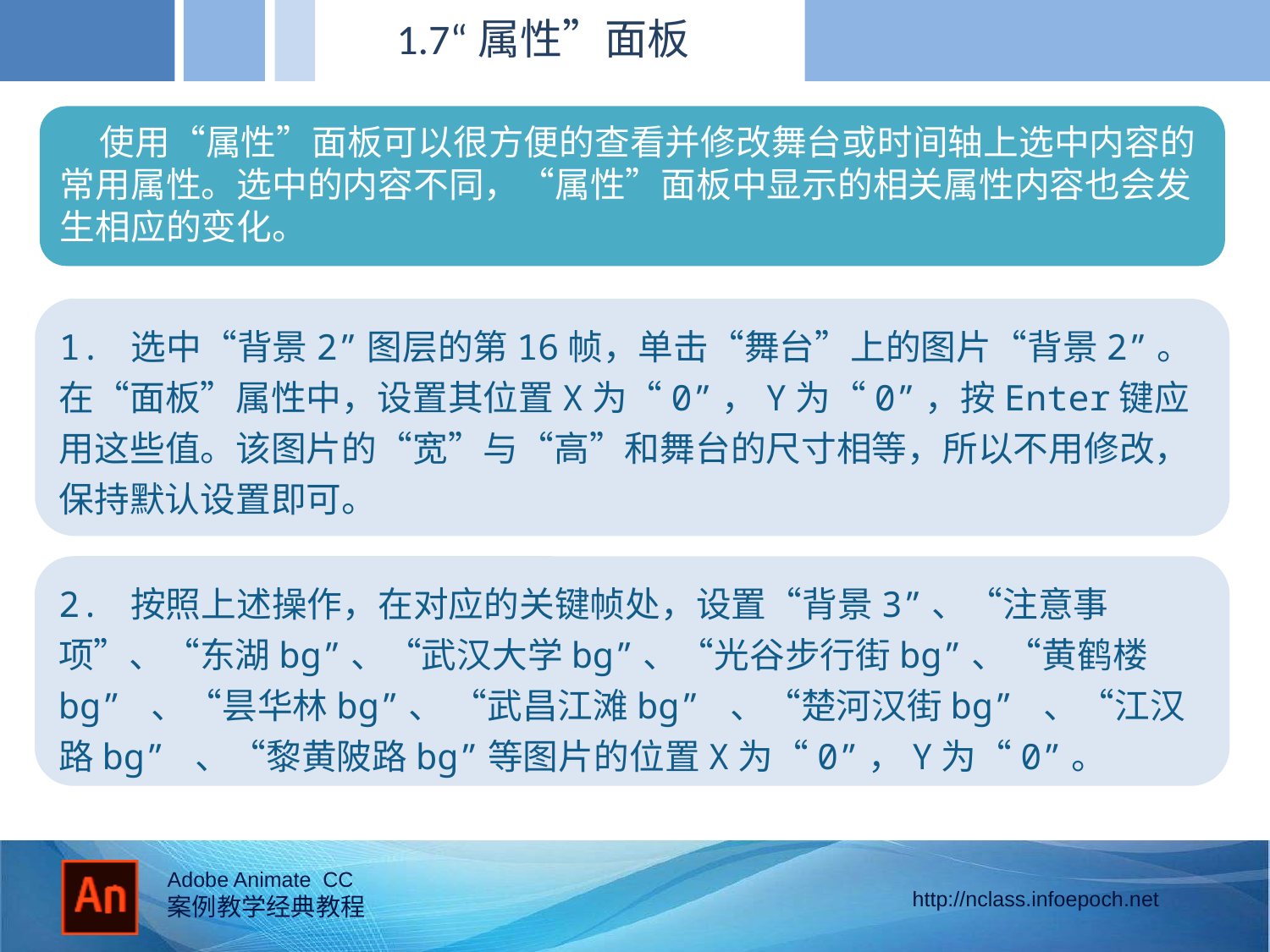

1.7“属性”面板
    使用“属性”面板可以很方便的查看并修改舞台或时间轴上选中内容的常用属性。选中的内容不同，“属性”面板中显示的相关属性内容也会发生相应的变化。
1. 选中“背景2”图层的第16帧，单击“舞台”上的图片“背景2”。在“面板”属性中，设置其位置X为“0”，Y为“0”，按Enter键应用这些值。该图片的“宽”与“高”和舞台的尺寸相等，所以不用修改，保持默认设置即可。
2. 按照上述操作，在对应的关键帧处，设置“背景3”、“注意事项”、“东湖bg”、“武汉大学bg”、“光谷步行街bg”、“黄鹤楼bg” 、“昙华林bg”、 “武昌江滩bg” 、“楚河汉街bg” 、“江汉路bg” 、“黎黄陂路bg”等图片的位置X为“0”，Y为“0”。